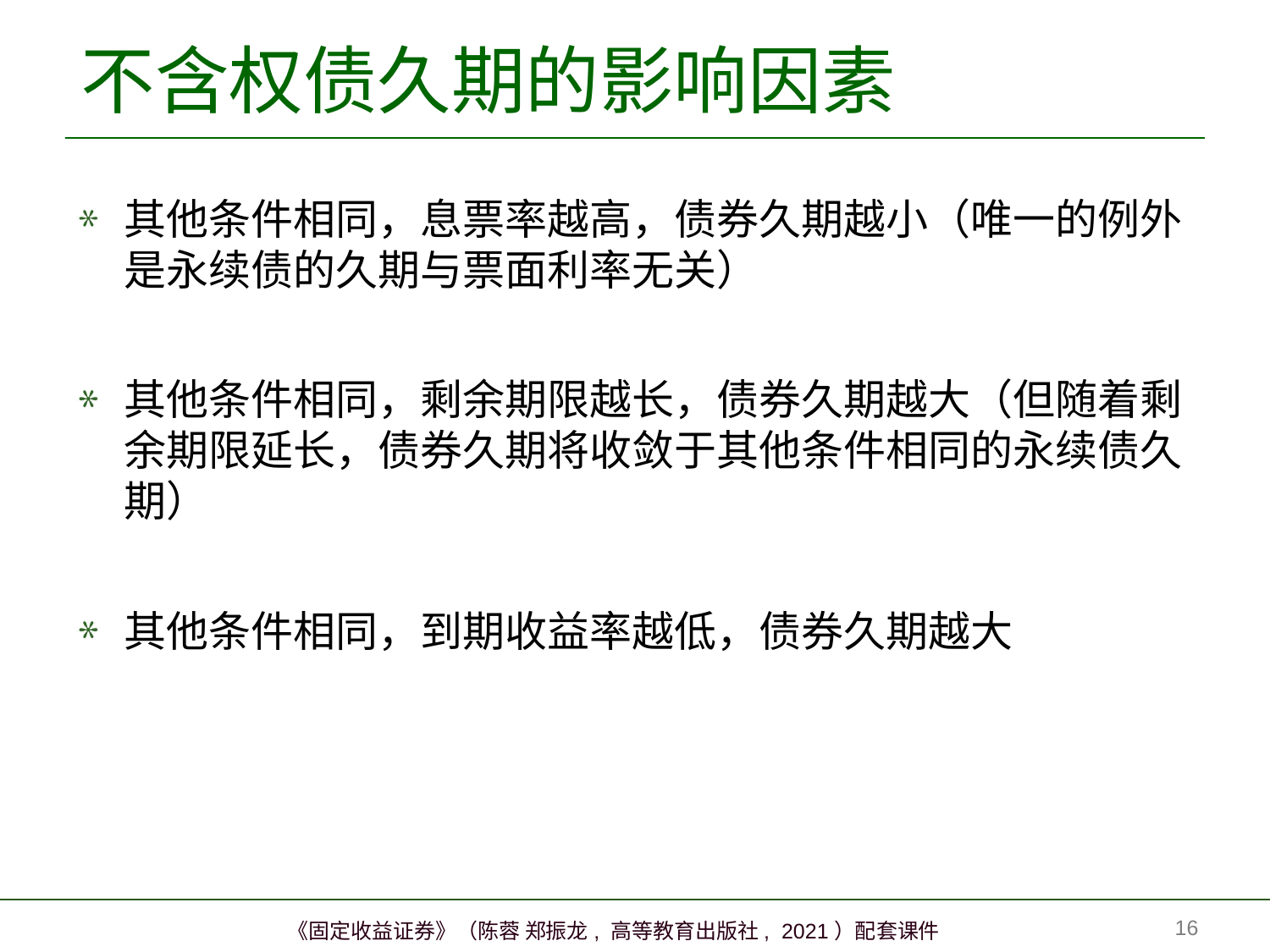

# 不含权债久期的影响因素
其他条件相同，息票率越高，债券久期越小（唯一的例外是永续债的久期与票面利率无关）

其他条件相同，剩余期限越长，债券久期越大（但随着剩余期限延长，债券久期将收敛于其他条件相同的永续债久期）

其他条件相同，到期收益率越低，债券久期越大
16